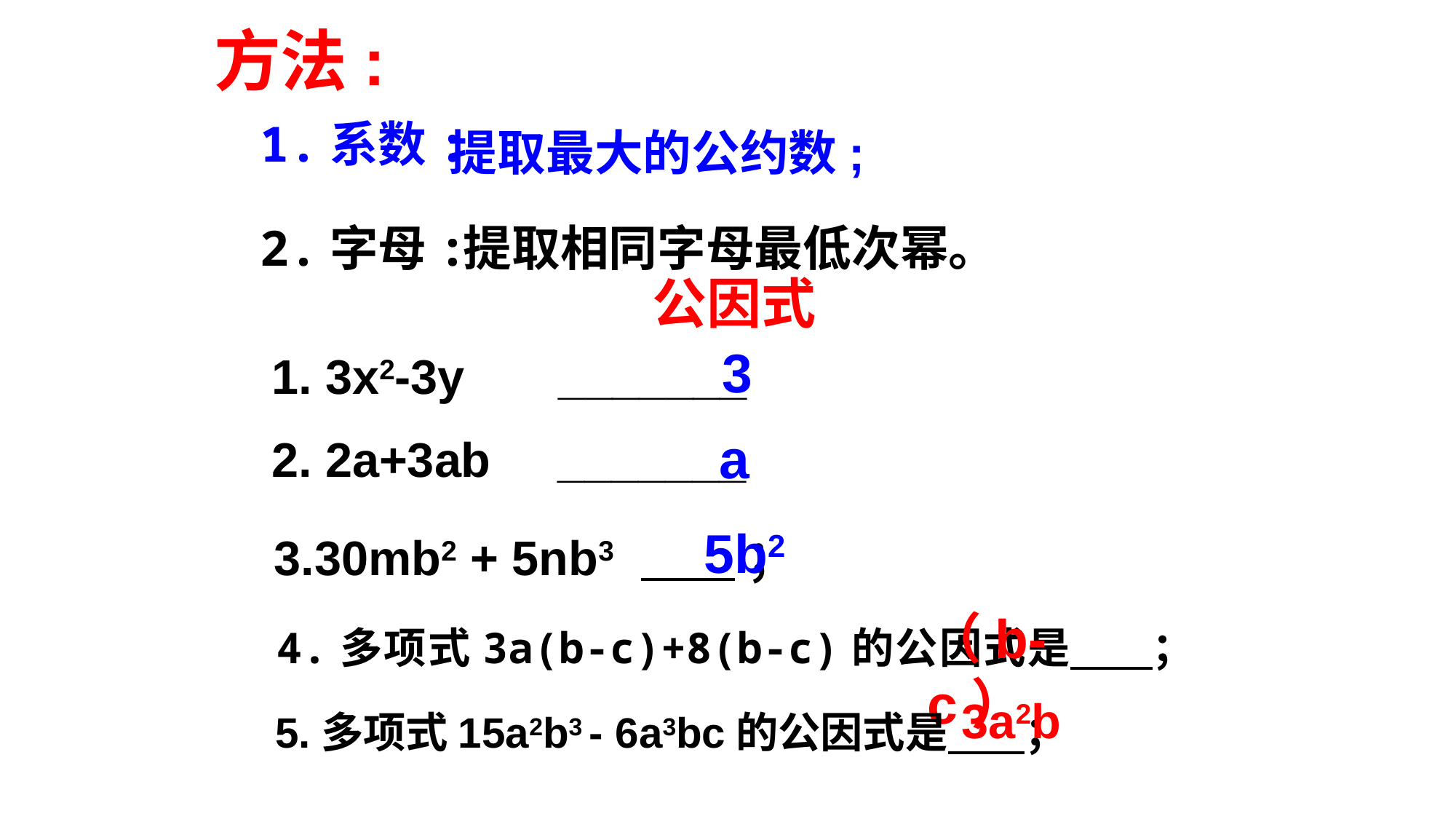

方法:
1.系数:
提取最大的公约数;

2.字母:
提取相同字母最低次幂。
公因式
3
1. 3x2-3y       _______
2. 2a+3ab     _______
a
5b2
3.30mb2 + 5nb3         ；
（b-c）
  4.多项式3a(b-c)+8(b-c)的公因式是       ；
3a2b
5.多项式15a2b3 - 6a3bc的公因式是        ；